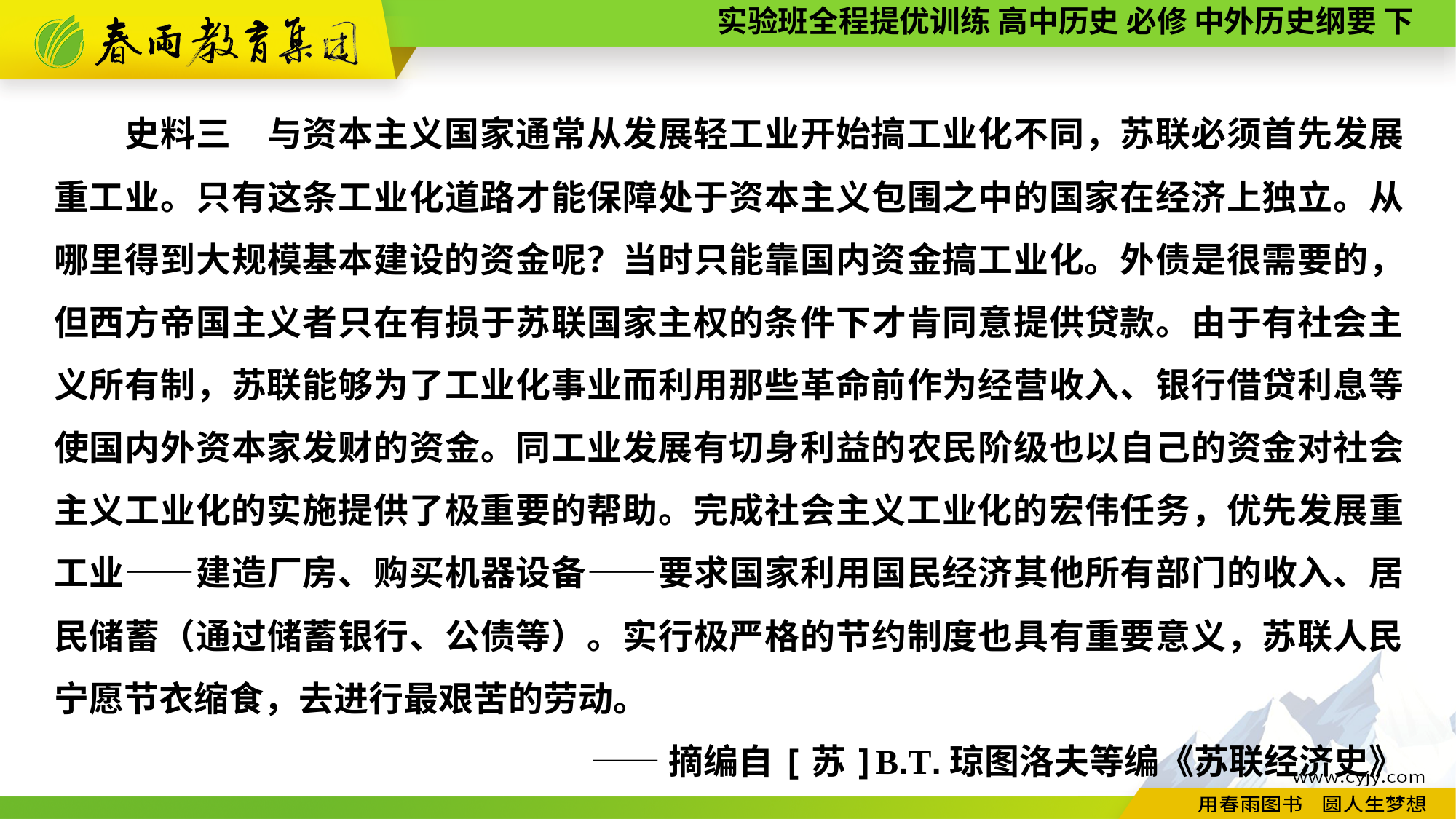

史料三　与资本主义国家通常从发展轻工业开始搞工业化不同，苏联必须首先发展重工业。只有这条工业化道路才能保障处于资本主义包围之中的国家在经济上独立。从哪里得到大规模基本建设的资金呢？当时只能靠国内资金搞工业化。外债是很需要的，但西方帝国主义者只在有损于苏联国家主权的条件下才肯同意提供贷款。由于有社会主义所有制，苏联能够为了工业化事业而利用那些革命前作为经营收入、银行借贷利息等使国内外资本家发财的资金。同工业发展有切身利益的农民阶级也以自己的资金对社会主义工业化的实施提供了极重要的帮助。完成社会主义工业化的宏伟任务，优先发展重工业——建造厂房、购买机器设备——要求国家利用国民经济其他所有部门的收入、居民储蓄（通过储蓄银行、公债等）。实行极严格的节约制度也具有重要意义，苏联人民宁愿节衣缩食，去进行最艰苦的劳动。
——摘编自[苏]B.T.琼图洛夫等编《苏联经济史》